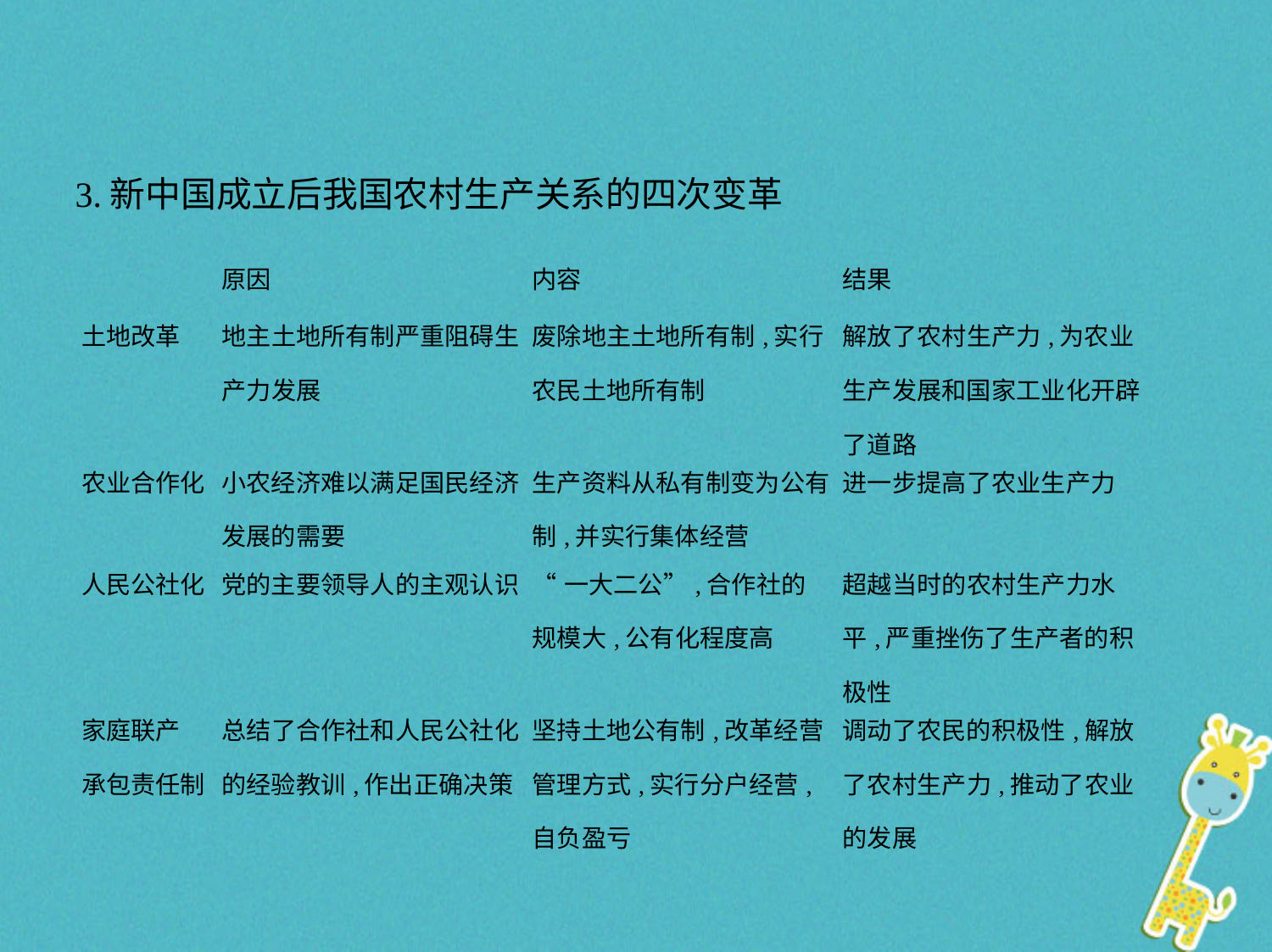

3.新中国成立后我国农村生产关系的四次变革
|  | 原因 | 内容 | 结果 |
| --- | --- | --- | --- |
| 土地改革 | 地主土地所有制严重阻碍生产力发展 | 废除地主土地所有制,实行农民土地所有制 | 解放了农村生产力,为农业生产发展和国家工业化开辟了道路 |
| 农业合作化 | 小农经济难以满足国民经济发展的需要 | 生产资料从私有制变为公有制,并实行集体经营 | 进一步提高了农业生产力 |
| 人民公社化 | 党的主要领导人的主观认识 | “一大二公”,合作社的规模大,公有化程度高 | 超越当时的农村生产力水平,严重挫伤了生产者的积极性 |
| 家庭联产 承包责任制 | 总结了合作社和人民公社化的经验教训,作出正确决策 | 坚持土地公有制,改革经营管理方式,实行分户经营,自负盈亏 | 调动了农民的积极性,解放了农村生产力,推动了农业的发展 |